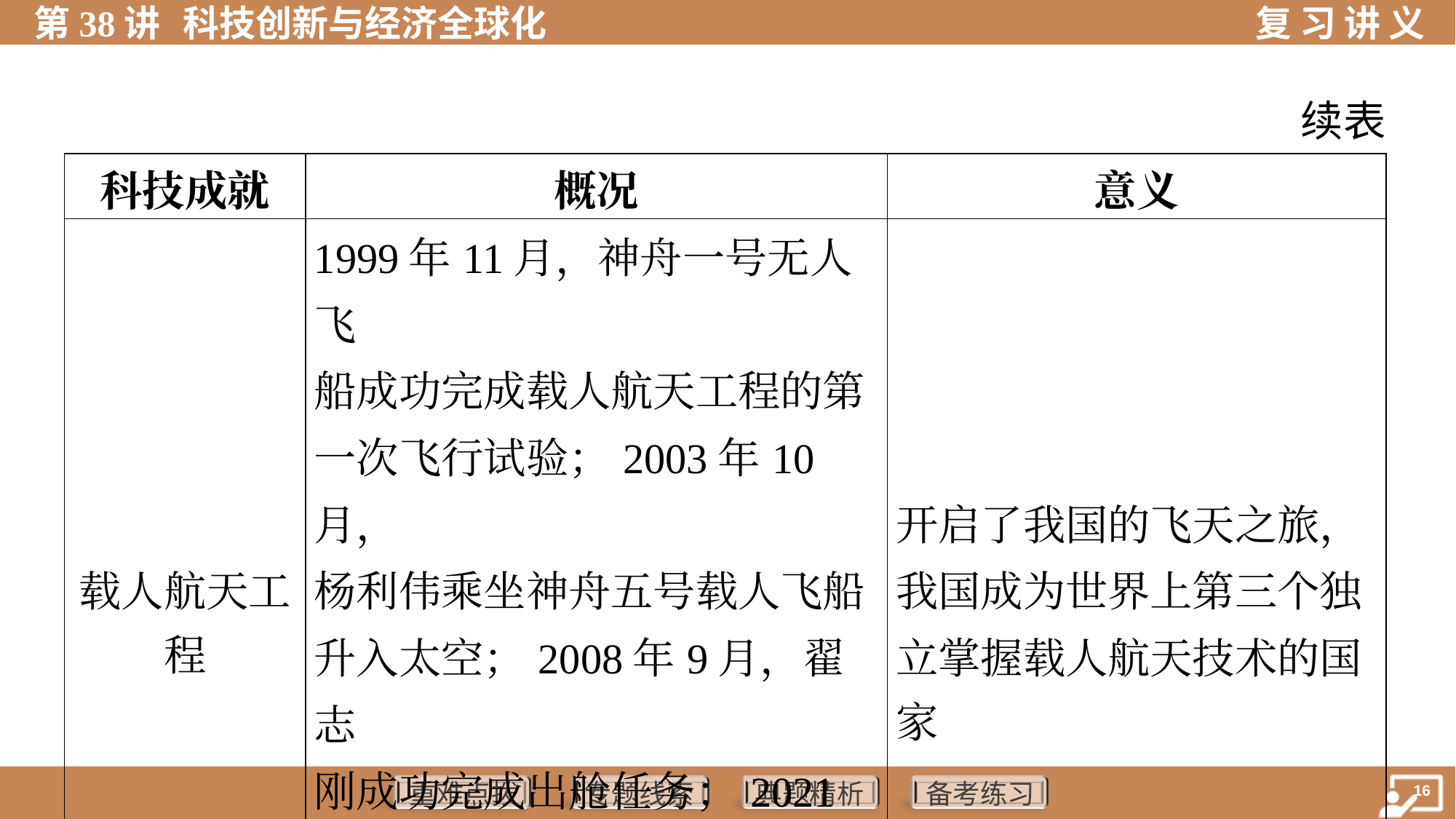

续表
| 科技成就 | 概况 | 意义 |
| --- | --- | --- |
| 载人航天工 程 | 1999年11月，神舟一号无人飞 船成功完成载人航天工程的第 一次飞行试验；2003年10月， 杨利伟乘坐神舟五号载人飞船 升入太空；2008年9月，翟志 刚成功完成出舱任务；2021年 6月，神舟十二号载人飞船与 天和核心舱完成交会对接 | 开启了我国的飞天之旅， 我国成为世界上第三个独 立掌握载人航天技术的国 家 |